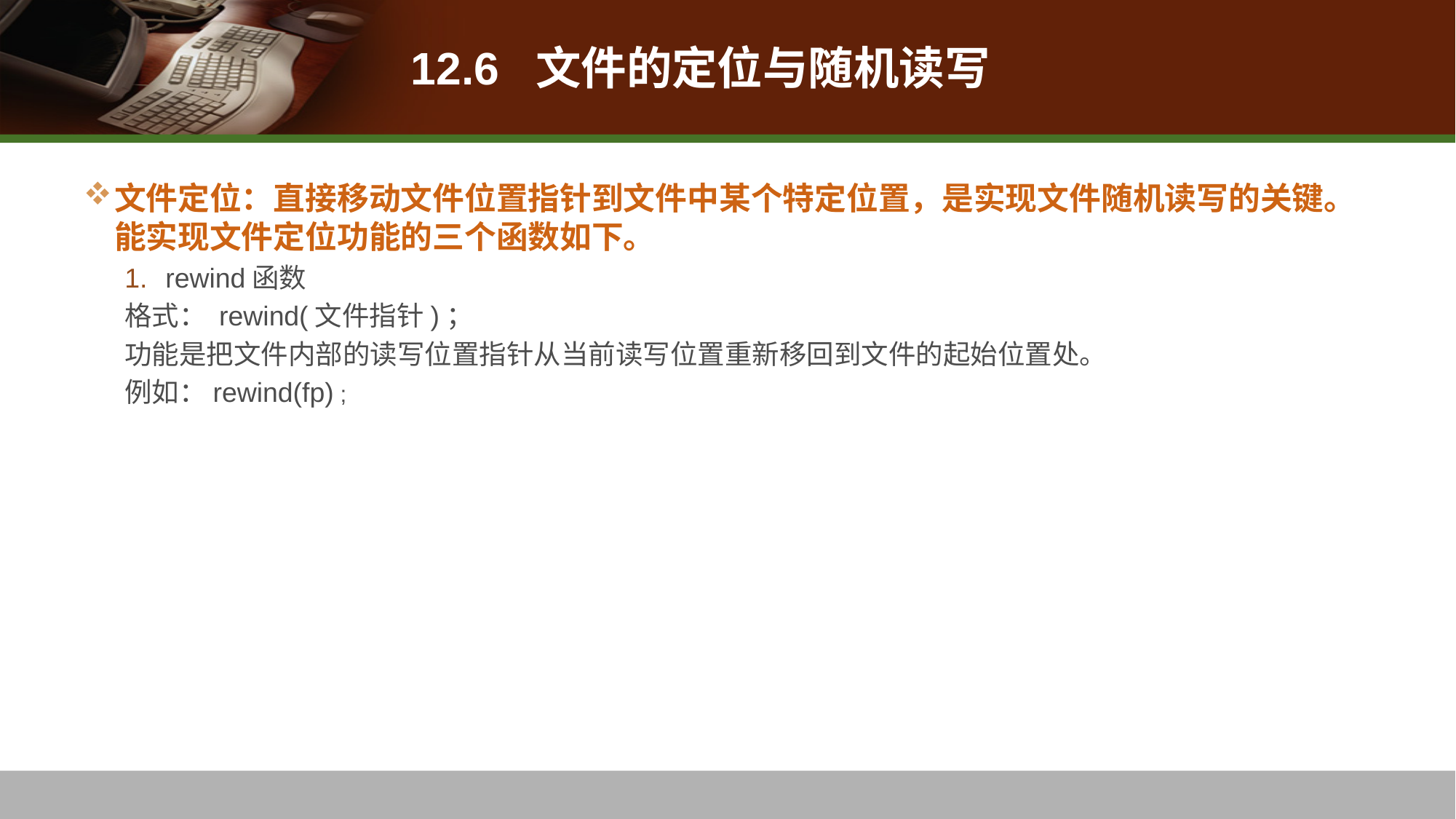

# 12.6  文件的定位与随机读写
文件定位：直接移动文件位置指针到文件中某个特定位置，是实现文件随机读写的关键。能实现文件定位功能的三个函数如下。
rewind函数
格式： rewind(文件指针)；
功能是把文件内部的读写位置指针从当前读写位置重新移回到文件的起始位置处。
例如：rewind(fp) ;